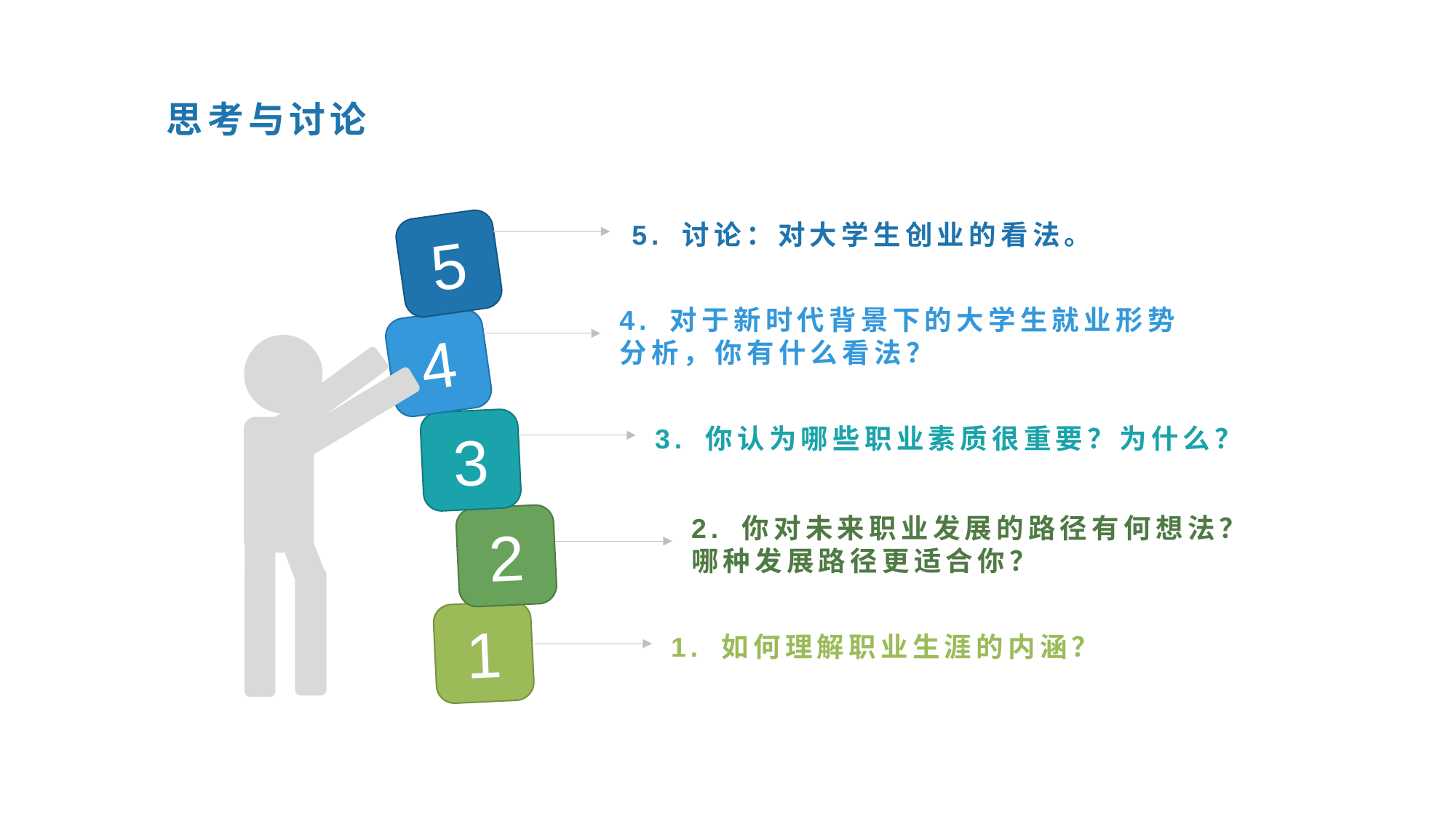

思考与讨论
5. 讨论：对大学生创业的看法。
5
4. 对于新时代背景下的大学生就业形势分析，你有什么看法？
4

3
3. 你认为哪些职业素质很重要？为什么？

2. 你对未来职业发展的路径有何想法？哪种发展路径更适合你？
2

1
1. 如何理解职业生涯的内涵？